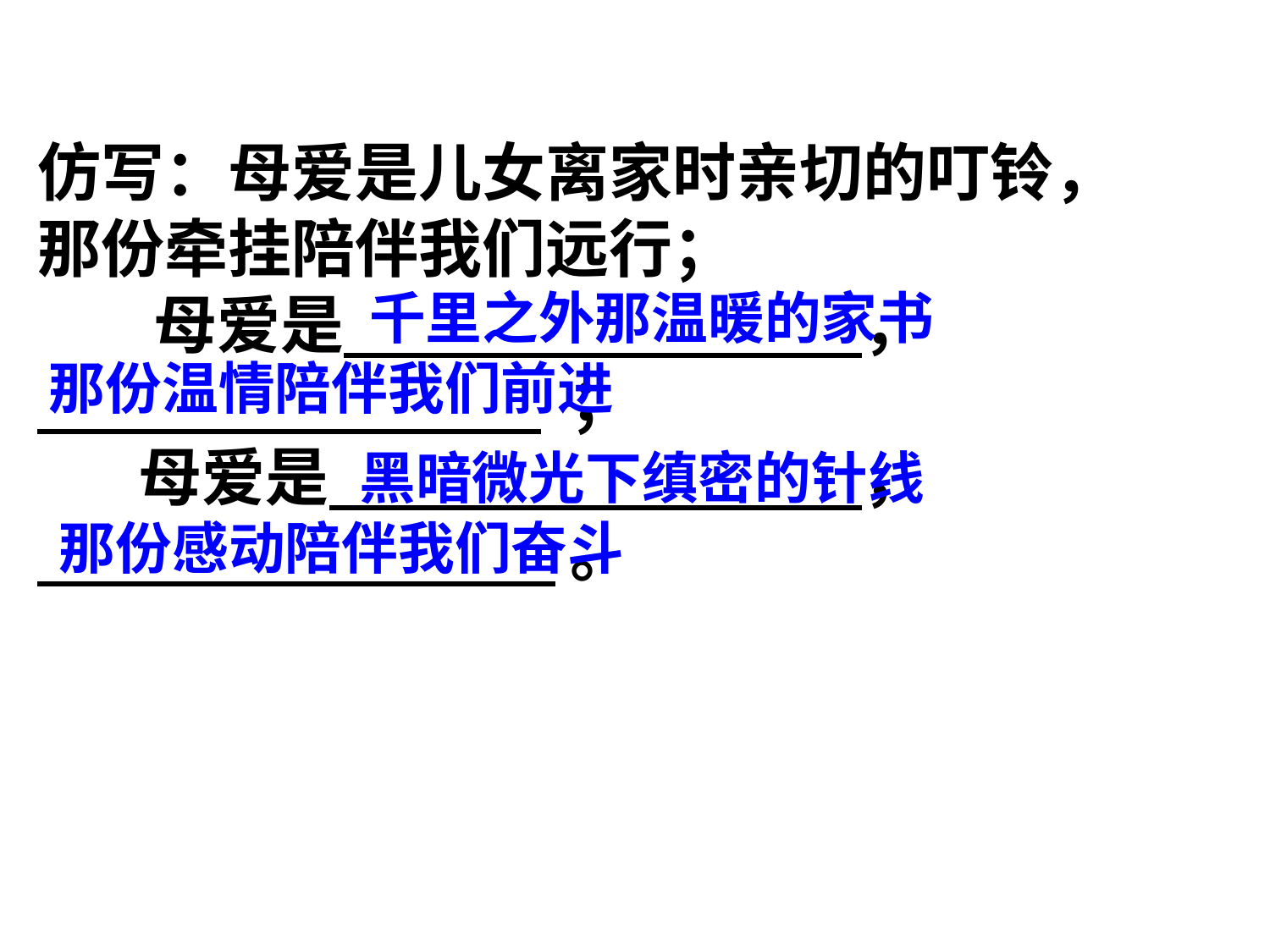

仿写：母爱是儿女离家时亲切的叮铃，
那份牵挂陪伴我们远行；
       母爱是                                    ，
                                    ；
      母爱是                                     ，
                                    。

千里之外那温暖的家书
那份温情陪伴我们前进
黑暗微光下缜密的针线
那份感动陪伴我们奋斗